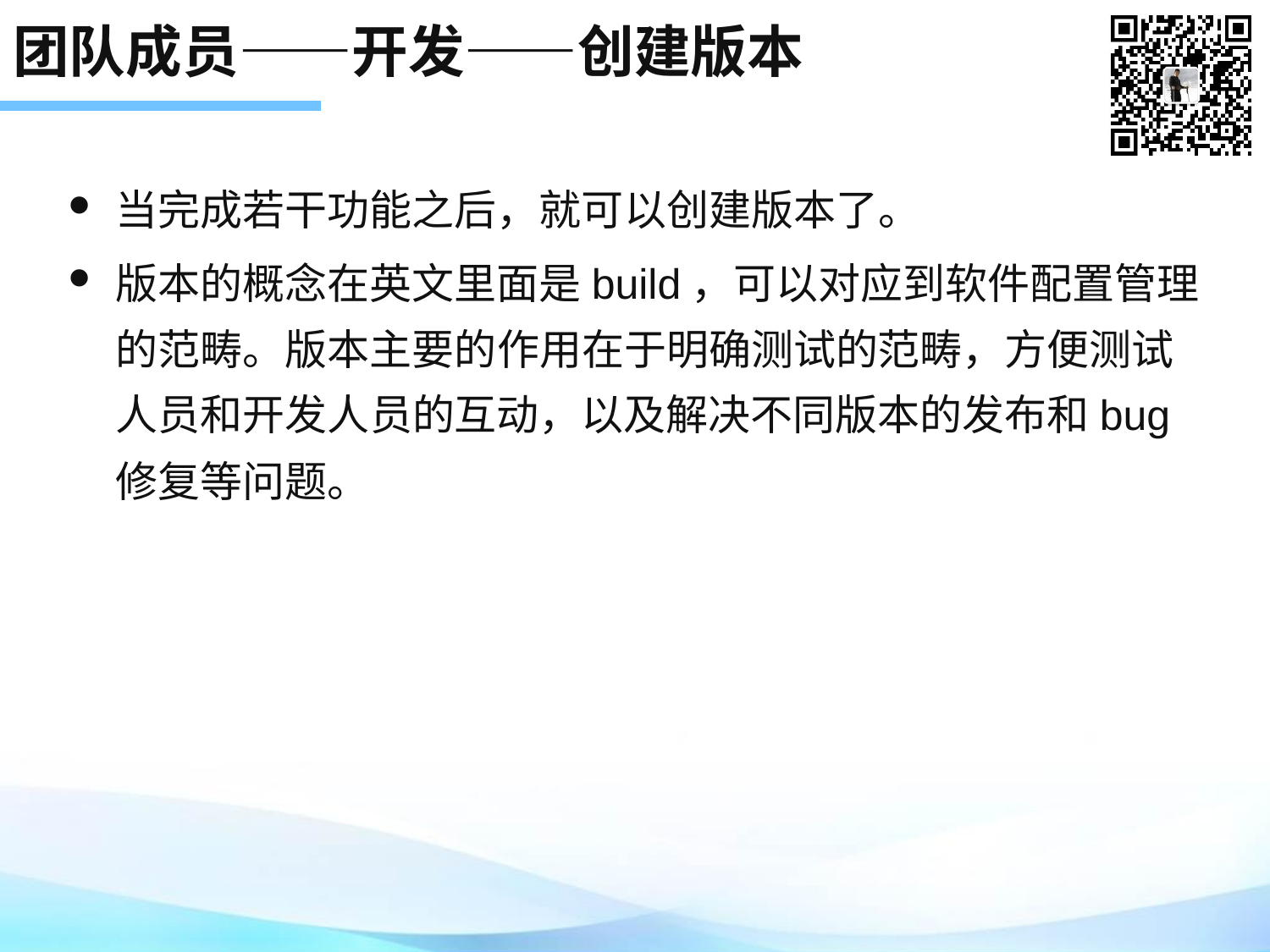

# 团队成员——开发——创建版本
当完成若干功能之后，就可以创建版本了。
版本的概念在英文里面是build，可以对应到软件配置管理的范畴。版本主要的作用在于明确测试的范畴，方便测试人员和开发人员的互动，以及解决不同版本的发布和bug修复等问题。